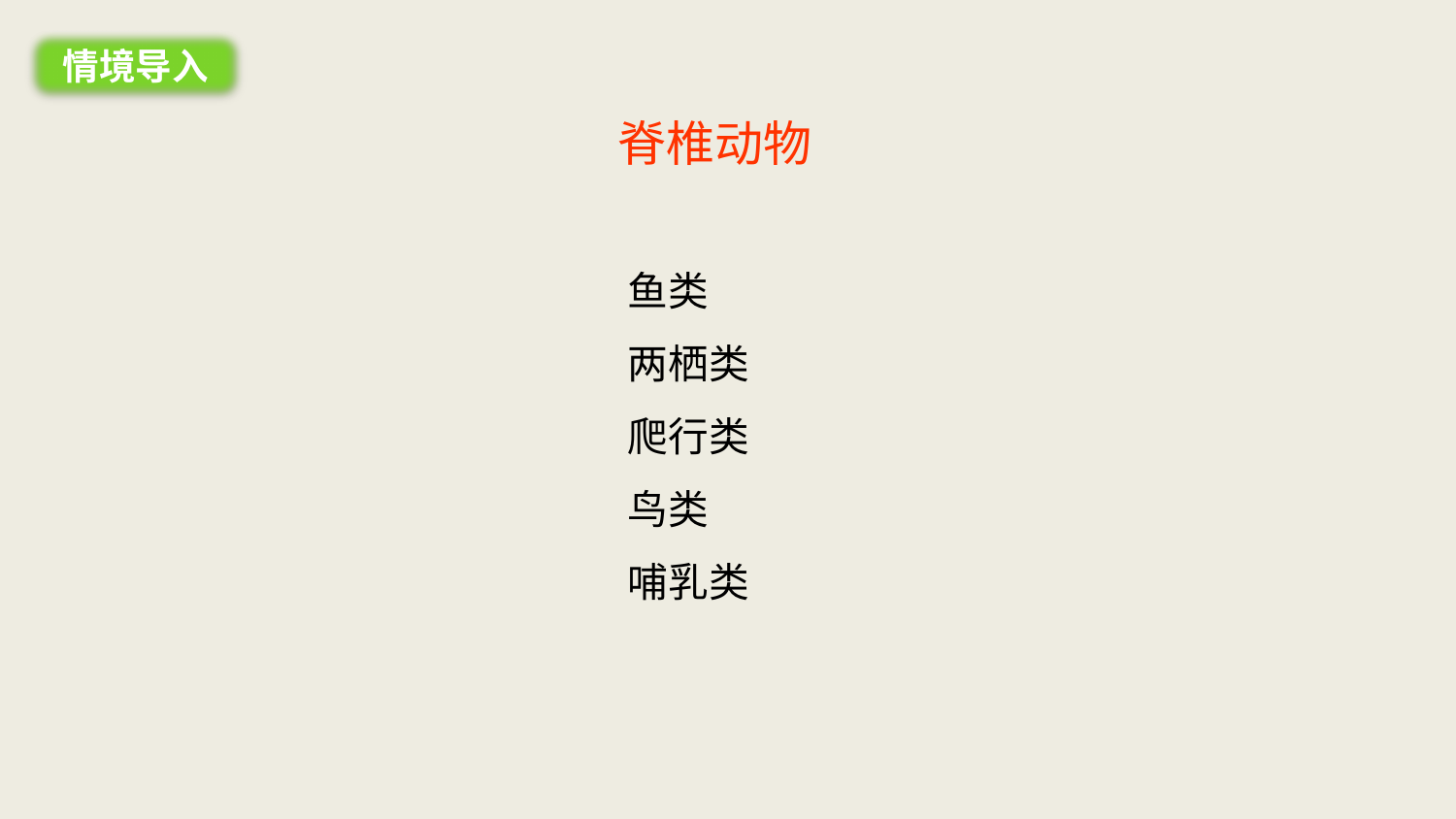

情境导入
脊椎动物
鱼类
两栖类
爬行类
鸟类
哺乳类